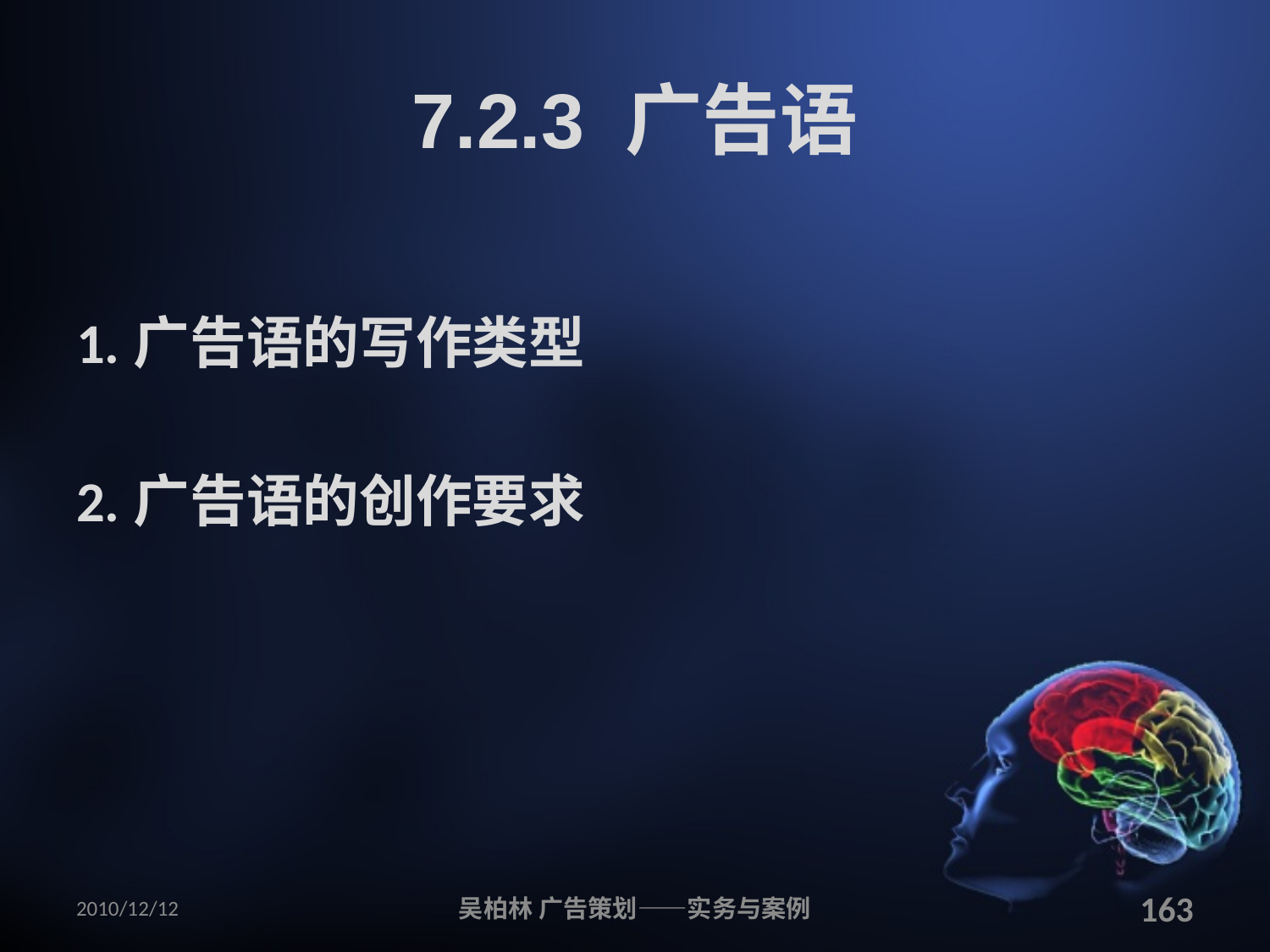

# 7.2.3 广告语

1.广告语的写作类型

2.广告语的创作要求

2010/12/12
吴柏林 广告策划——实务与案例
163